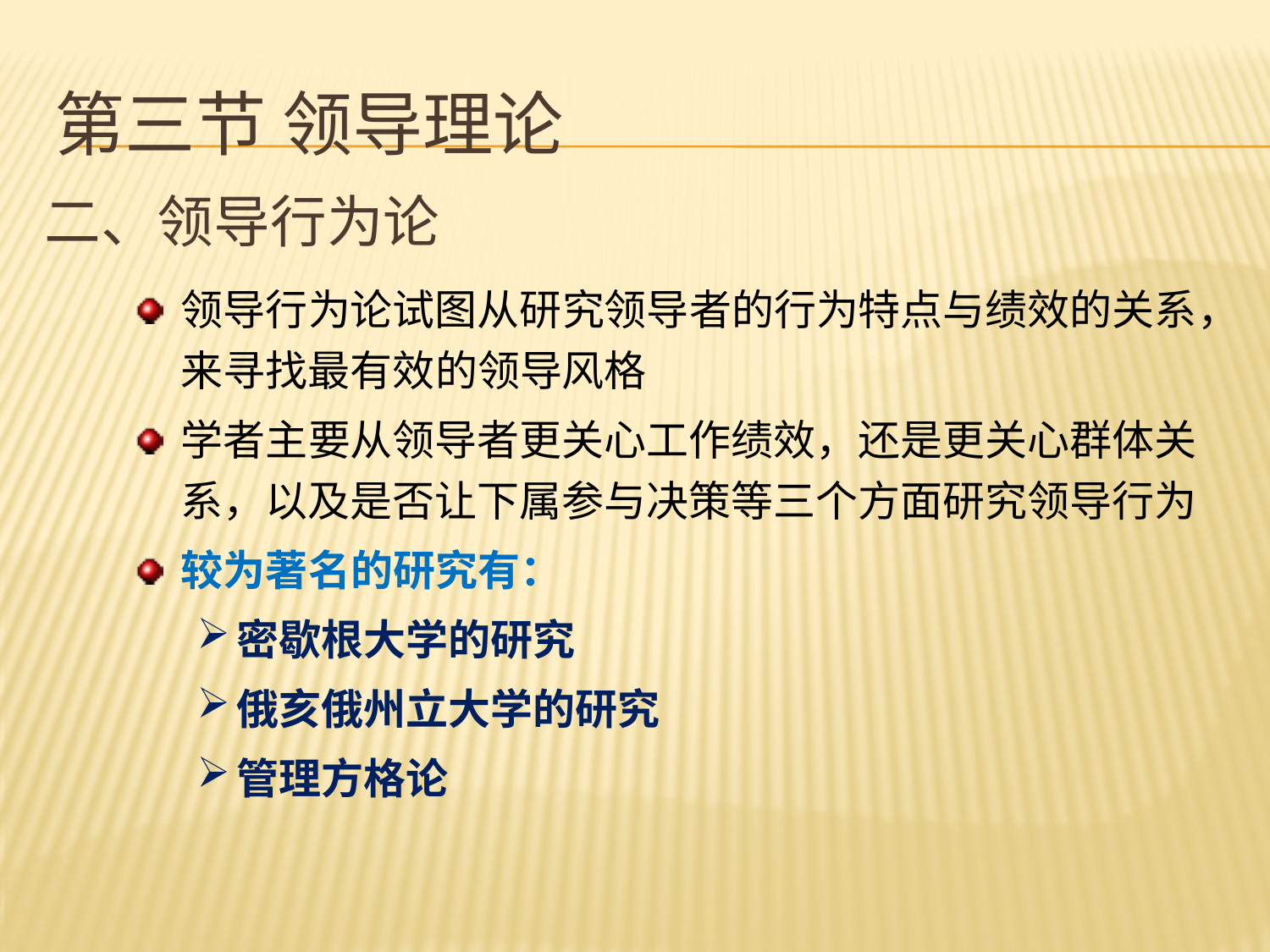

# 第三节 领导理论
二、领导行为论

领导行为论试图从研究领导者的行为特点与绩效的关系，来寻找最有效的领导风格
学者主要从领导者更关心工作绩效，还是更关心群体关系，以及是否让下属参与决策等三个方面研究领导行为
较为著名的研究有：
密歇根大学的研究
俄亥俄州立大学的研究
管理方格论